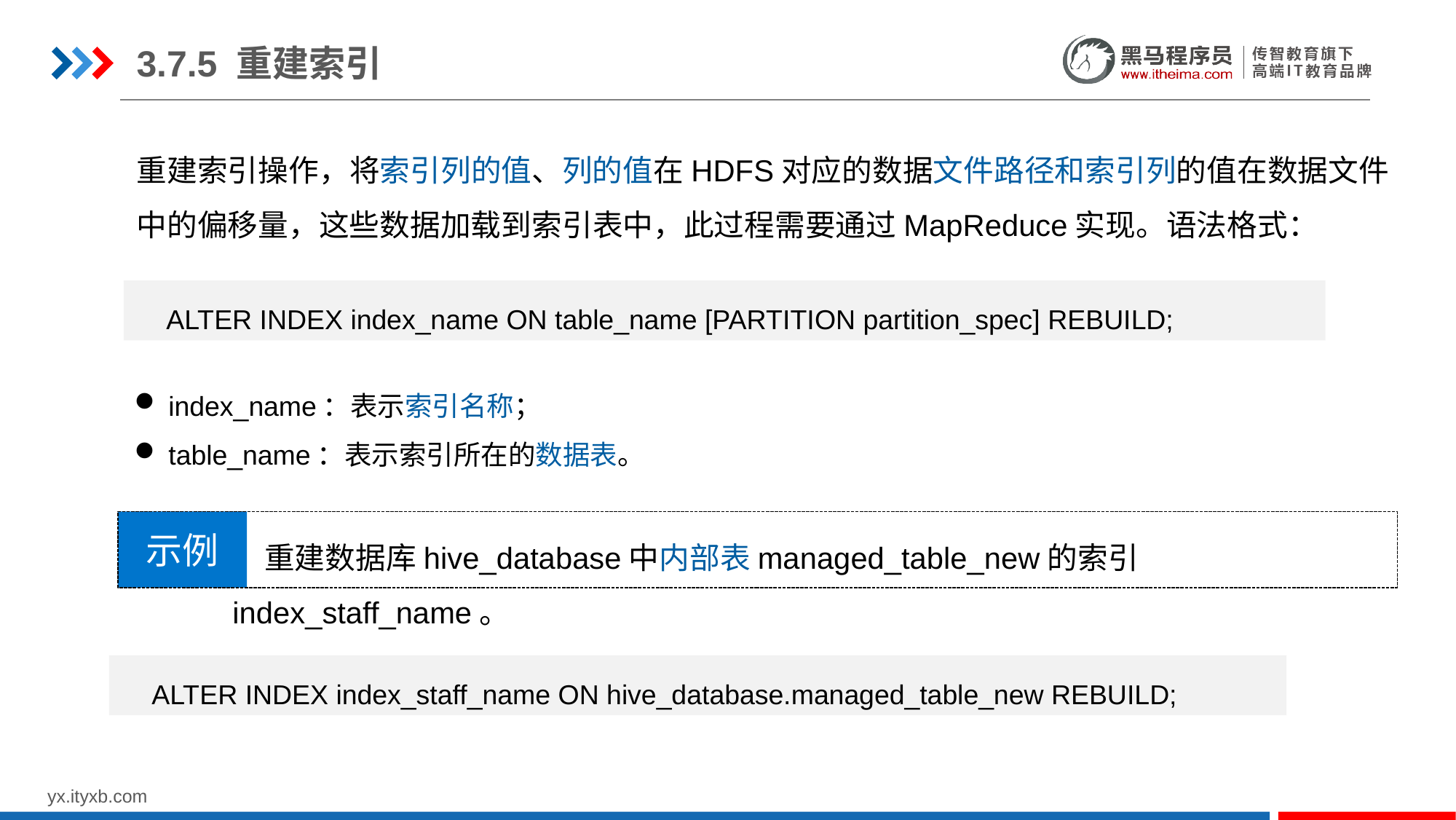

3.7.5 重建索引
重建索引操作，将索引列的值、列的值在HDFS对应的数据文件路径和索引列的值在数据文件中的偏移量，这些数据加载到索引表中，此过程需要通过MapReduce实现。语法格式：
ALTER INDEX index_name ON table_name [PARTITION partition_spec] REBUILD;
index_name：表示索引名称；
table_name：表示索引所在的数据表。
示例

重建数据库hive_database中内部表managed_table_new的索引index_staff_name。
ALTER INDEX index_staff_name ON hive_database.managed_table_new REBUILD;